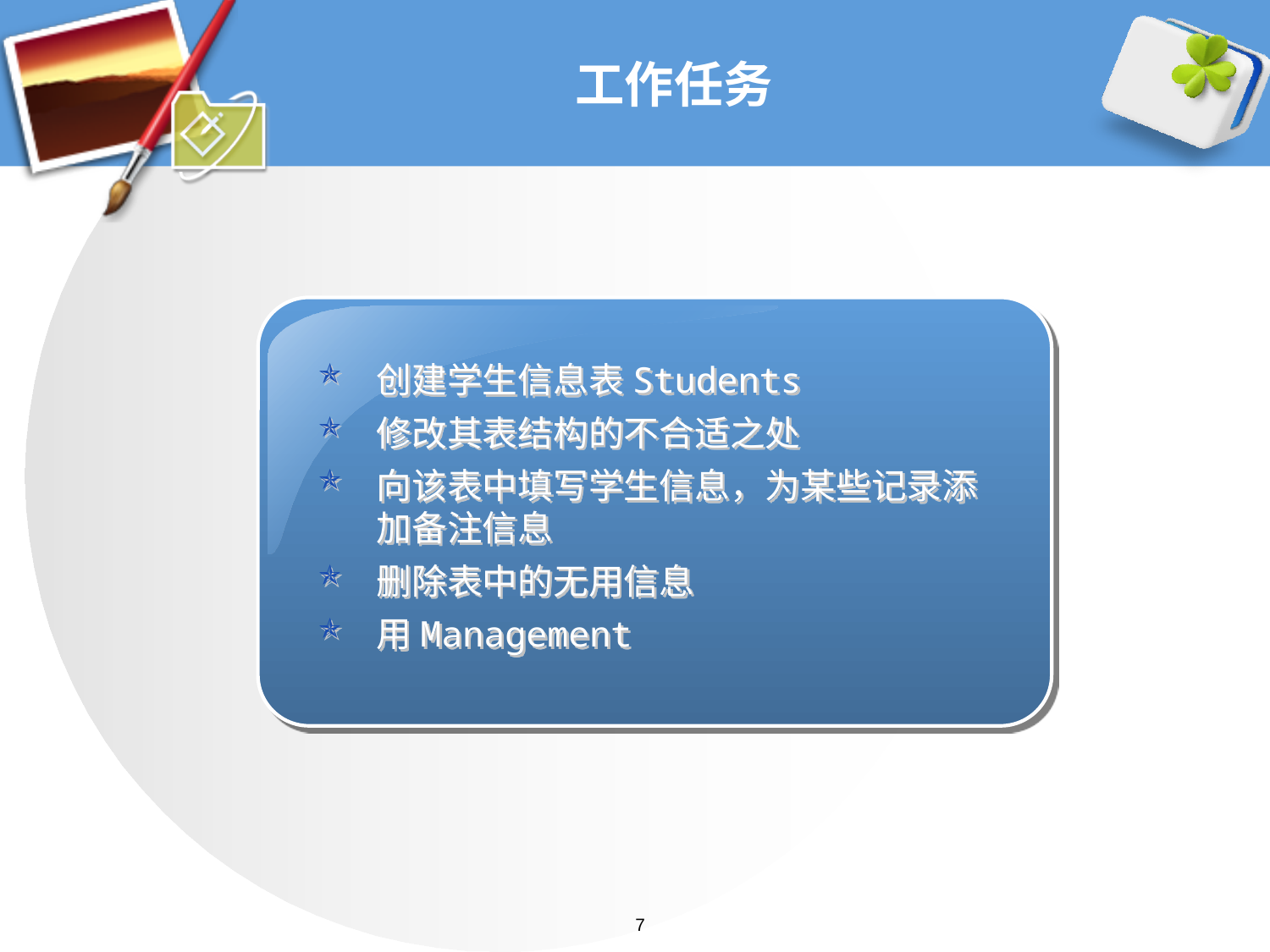

# 工作任务

创建学生信息表Students
修改其表结构的不合适之处
向该表中填写学生信息，为某些记录添加备注信息
删除表中的无用信息
用Management
7